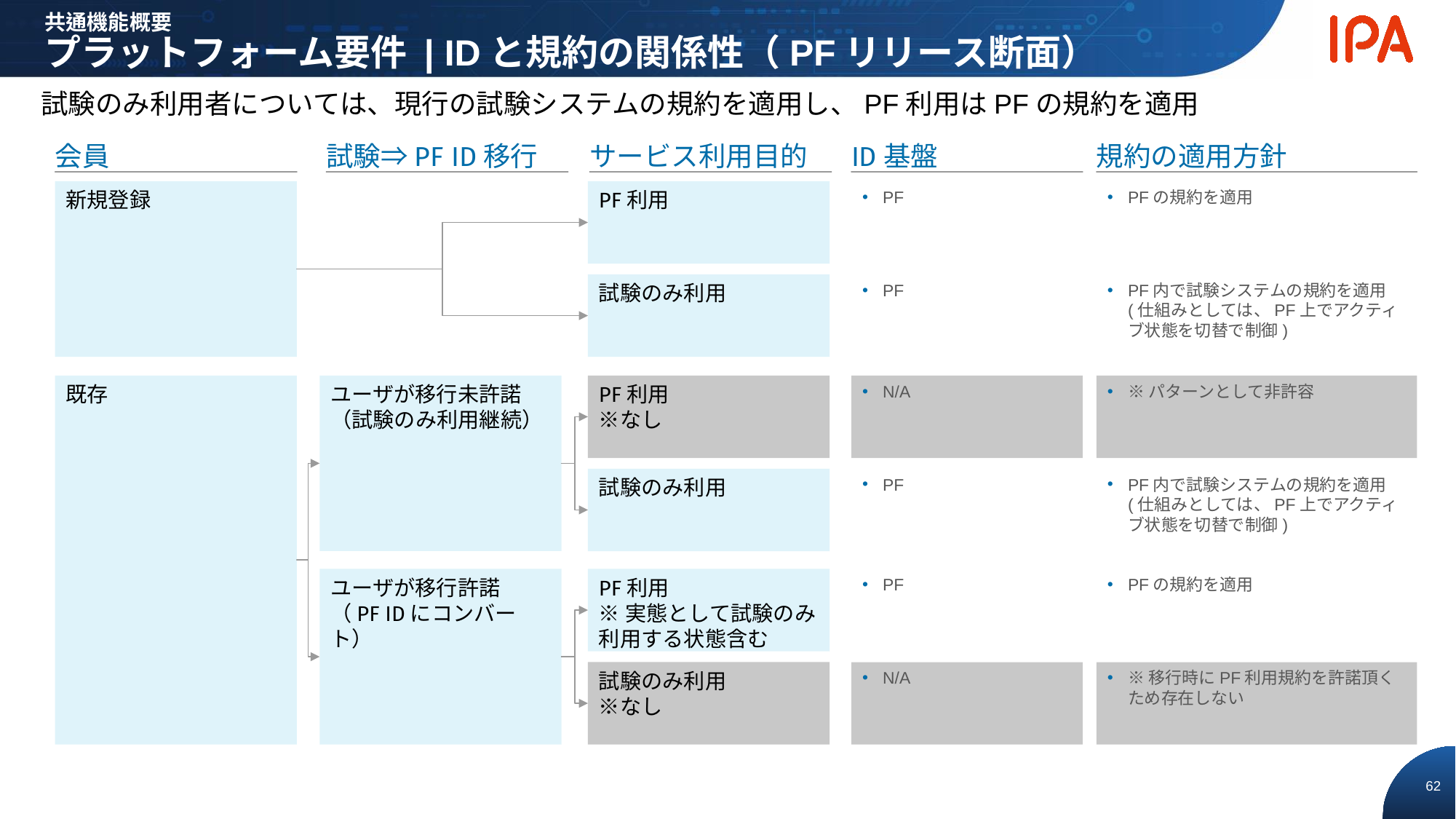

共通機能概要
プラットフォーム要件 | IDと規約の関係性（PFリリース断面）
試験のみ利用者については、現行の試験システムの規約を適用し、PF利用はPFの規約を適用
会員
試験⇒PF ID移行
サービス利用目的
ID基盤
規約の適用方針
新規登録
PF利用
PF
PFの規約を適用
試験のみ利用
PF
PF内で試験システムの規約を適用
(仕組みとしては、PF上でアクティブ状態を切替で制御)
既存
N/A
※パターンとして非許容
ユーザが移行未許諾
（試験のみ利用継続）
PF利用
※なし
試験のみ利用
PF

PF内で試験システムの規約を適用
(仕組みとしては、PF上でアクティブ状態を切替で制御)
ユーザが移行許諾
（PF IDにコンバート）
PF
PFの規約を適用
PF利用
※実態として試験のみ利用する状態含む
試験のみ利用
※なし
N/A
※移行時にPF利用規約を許諾頂くため存在しない